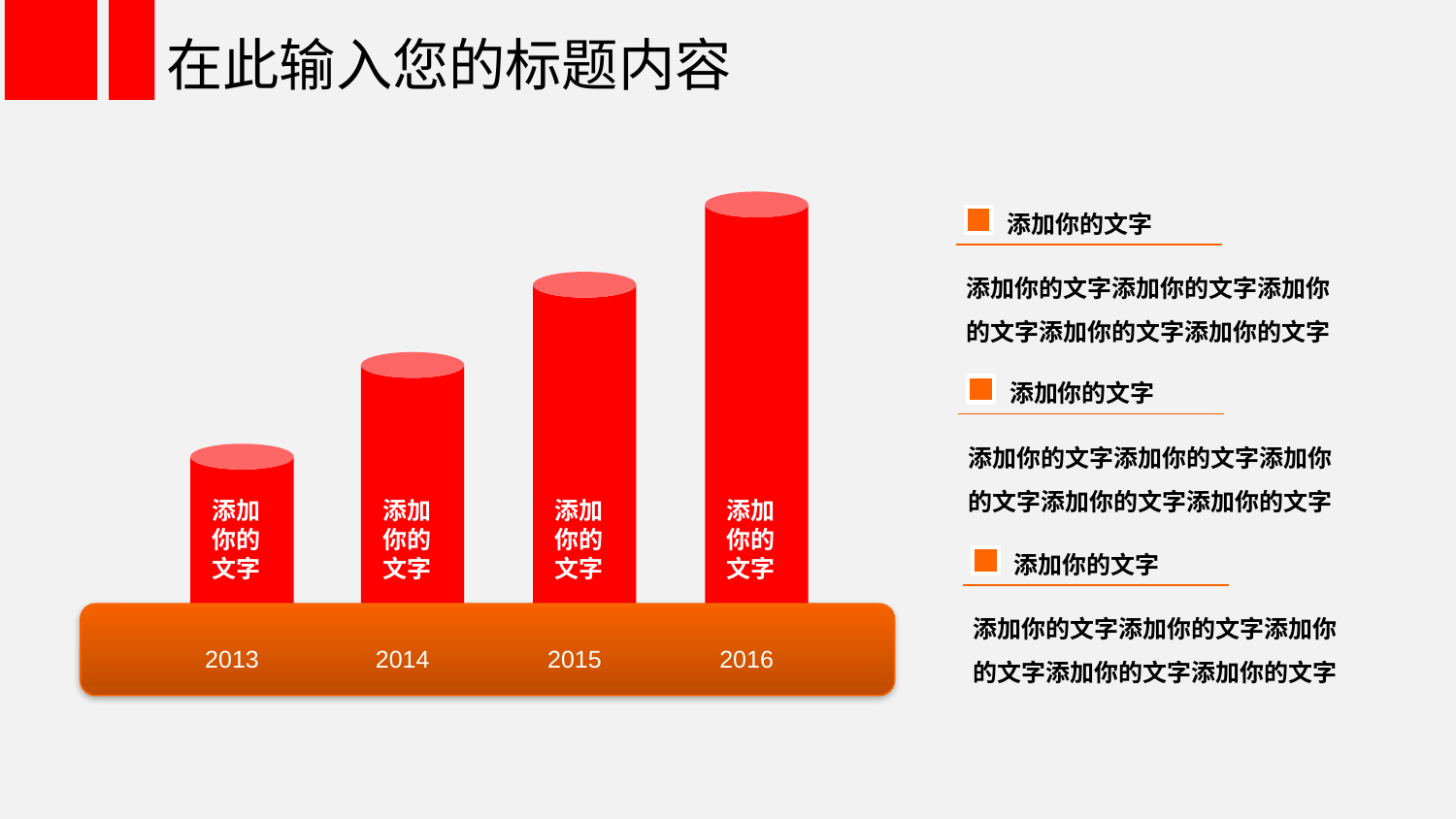

在此输入您的标题内容

添加你的文字

添加你的文字添加你的文字添加你的文字添加你的文字添加你的文字

添加你的文字

添加你的文字添加你的文字添加你的文字添加你的文字添加你的文字

添加你的文字
添加你的文字
添加你的文字
添加你的文字
添加你的文字

添加你的文字添加你的文字添加你的文字添加你的文字添加你的文字

2013
2014
2015
2016